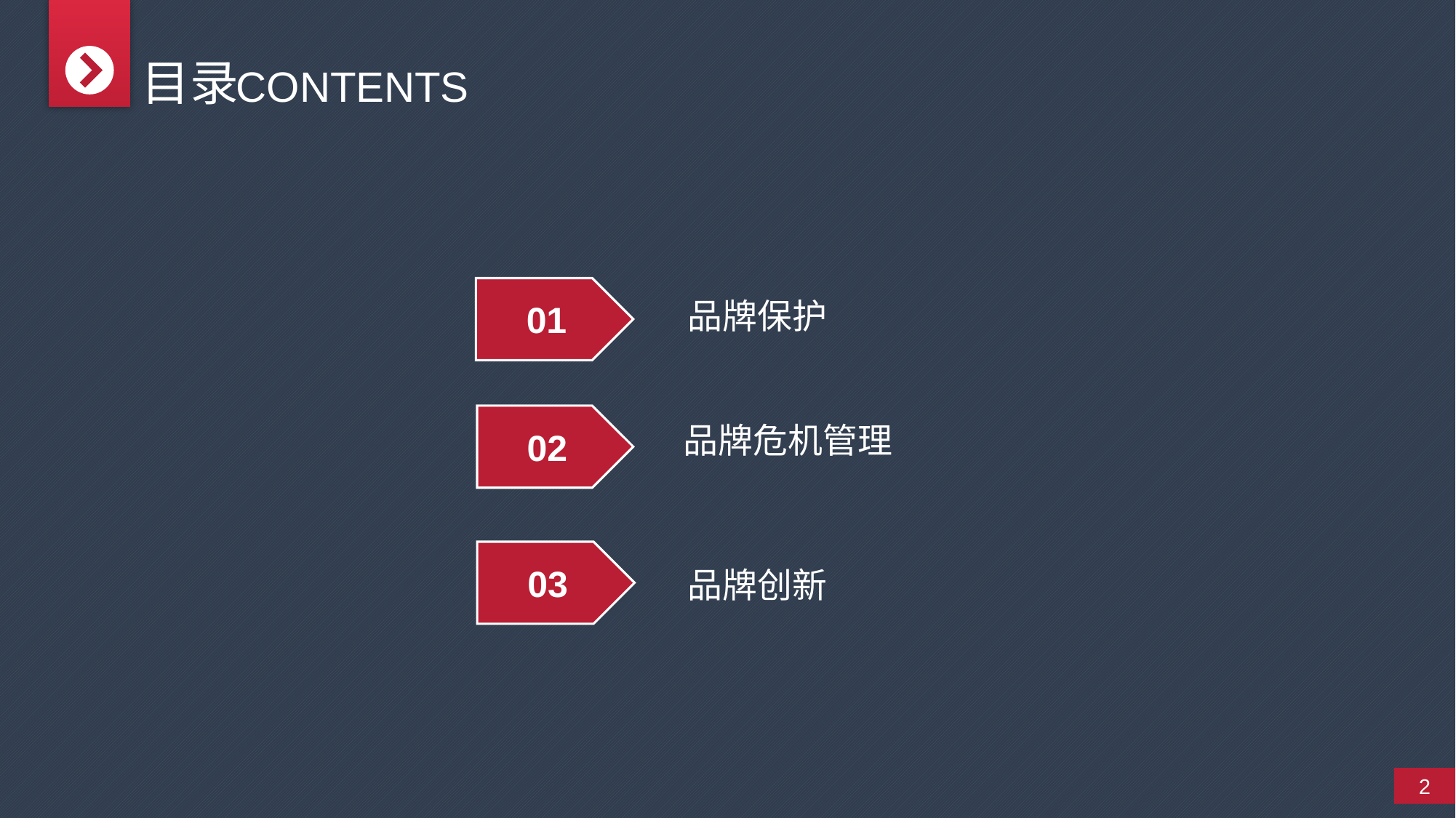

目录

CONTENTS
品牌保护
01
品牌危机管理
02
品牌创新
03